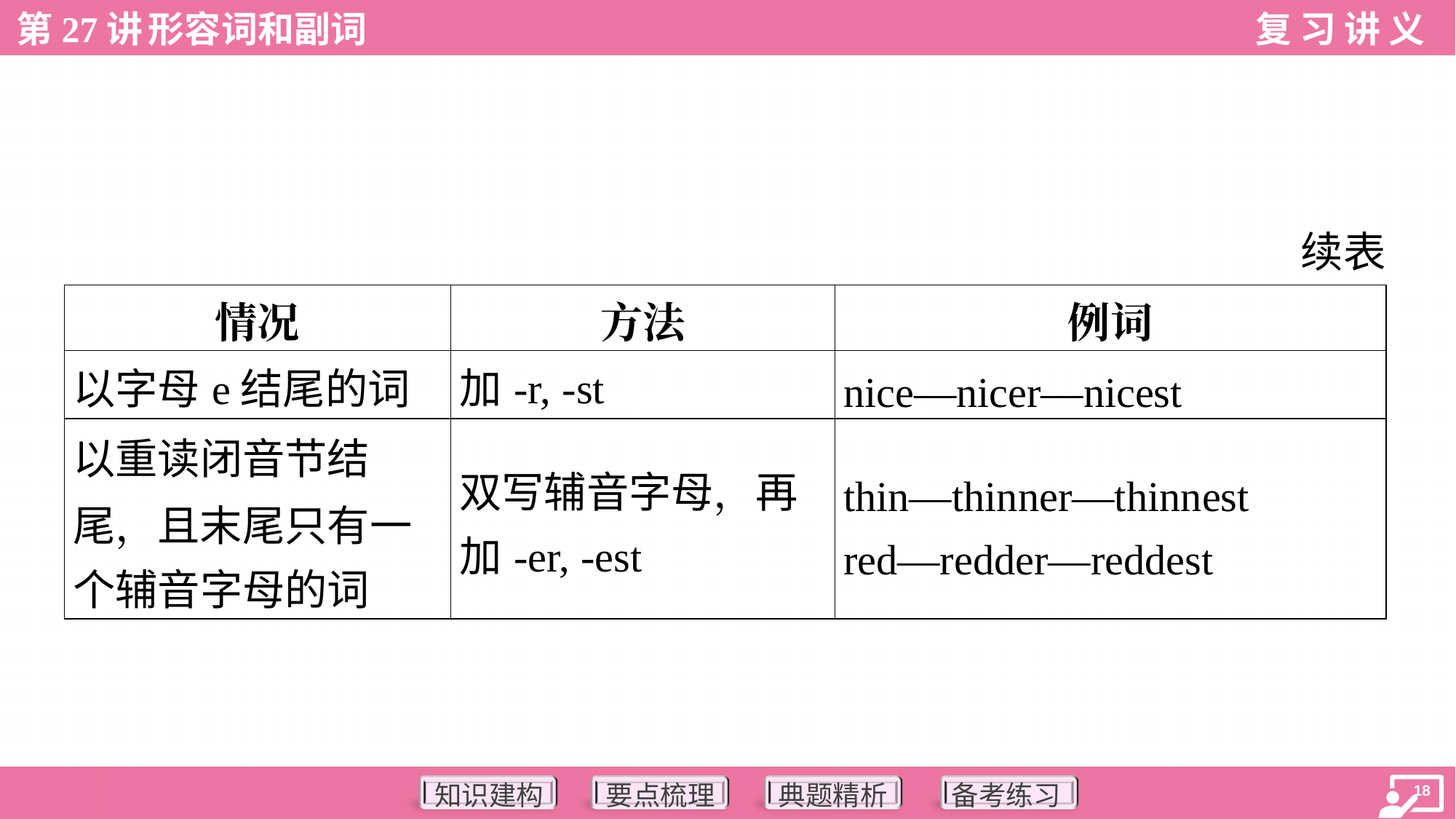

续表
| 情况 | 方法 | 例词 |
| --- | --- | --- |
| 以字母e结尾的词 | 加-r, -st | nice—nicer—nicest |
| 以重读闭音节结 尾，且末尾只有一 个辅音字母的词 | 双写辅音字母，再 加-er, -est | thin—thinner—thinnest red—redder—reddest |